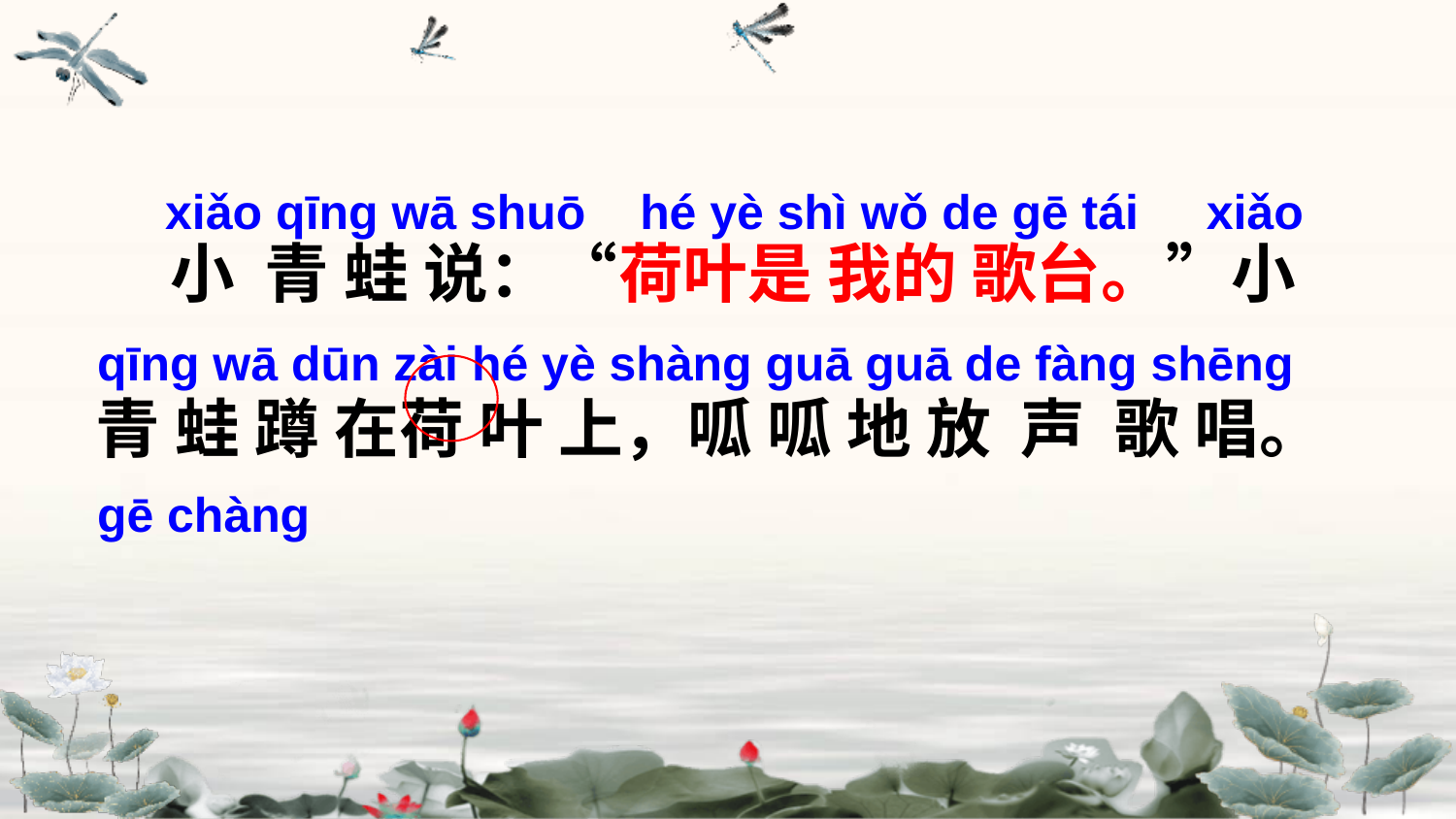

xiǎo qīnɡ wā shuō    hé yè shì wǒ de ɡē tái     xiǎo qīnɡ wā dūn zài hé yè shànɡ ɡuā ɡuā de fànɡ shēnɡ ɡē chànɡ
    小  青 蛙 说：“荷叶是 我的 歌台。”小  青 蛙 蹲 在荷 叶 上，呱 呱 地 放  声  歌 唱。